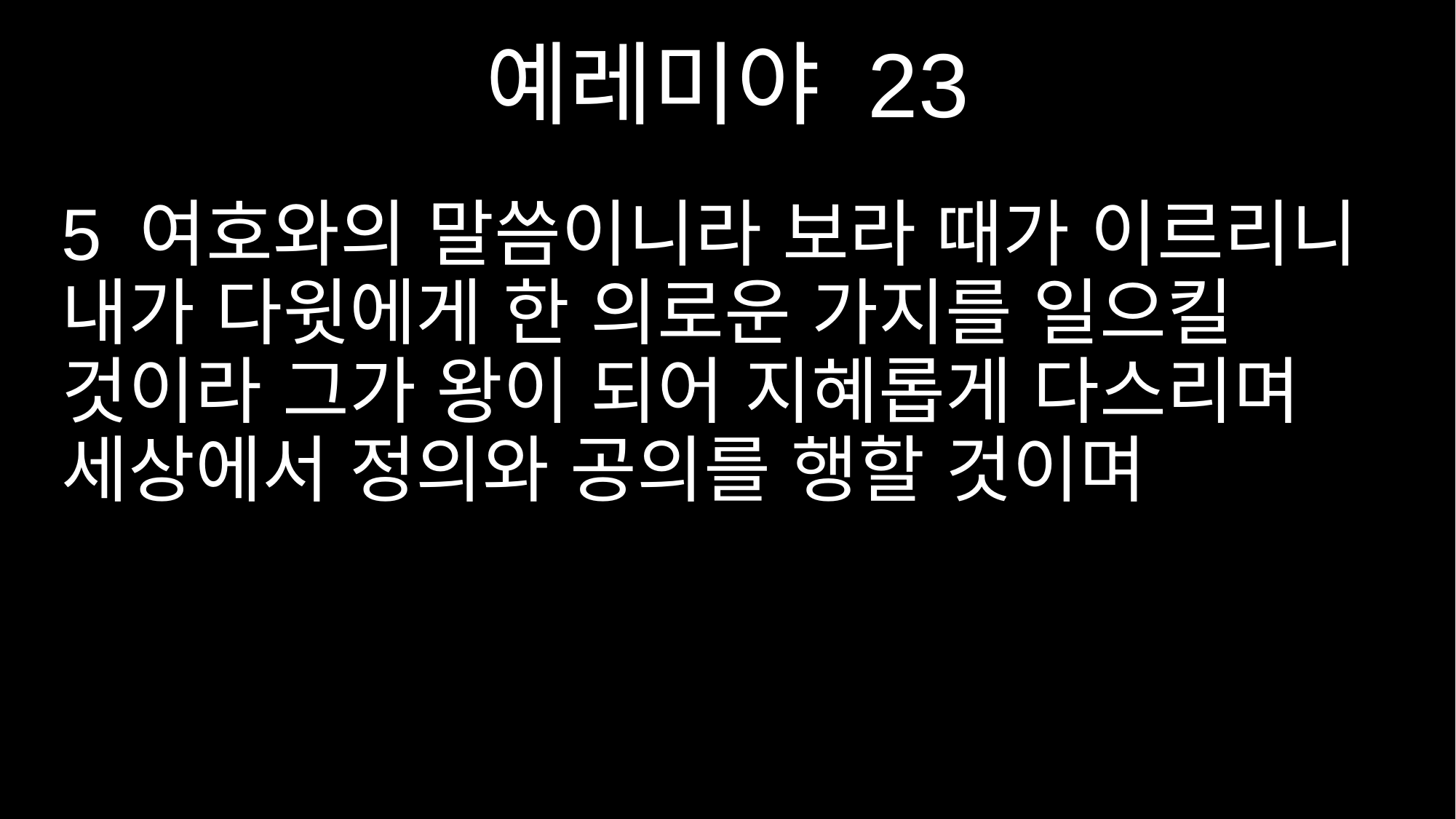

예레미야 23
5 여호와의 말씀이니라 보라 때가 이르리니 내가 다윗에게 한 의로운 가지를 일으킬 것이라 그가 왕이 되어 지혜롭게 다스리며 세상에서 정의와 공의를 행할 것이며